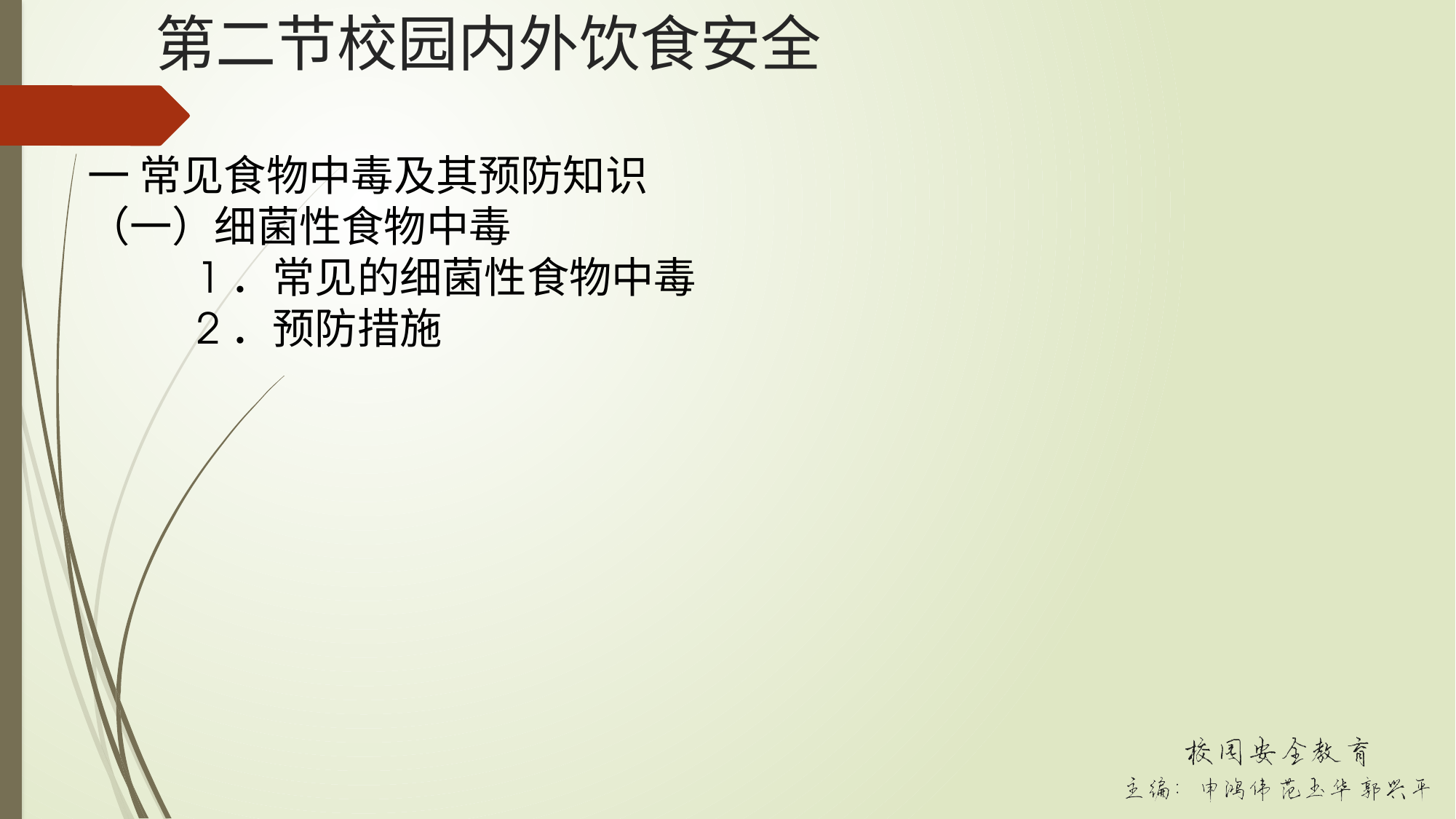

# 第二节校园内外饮食安全
一 常见食物中毒及其预防知识
（一）细菌性食物中毒
	1．常见的细菌性食物中毒
	2．预防措施